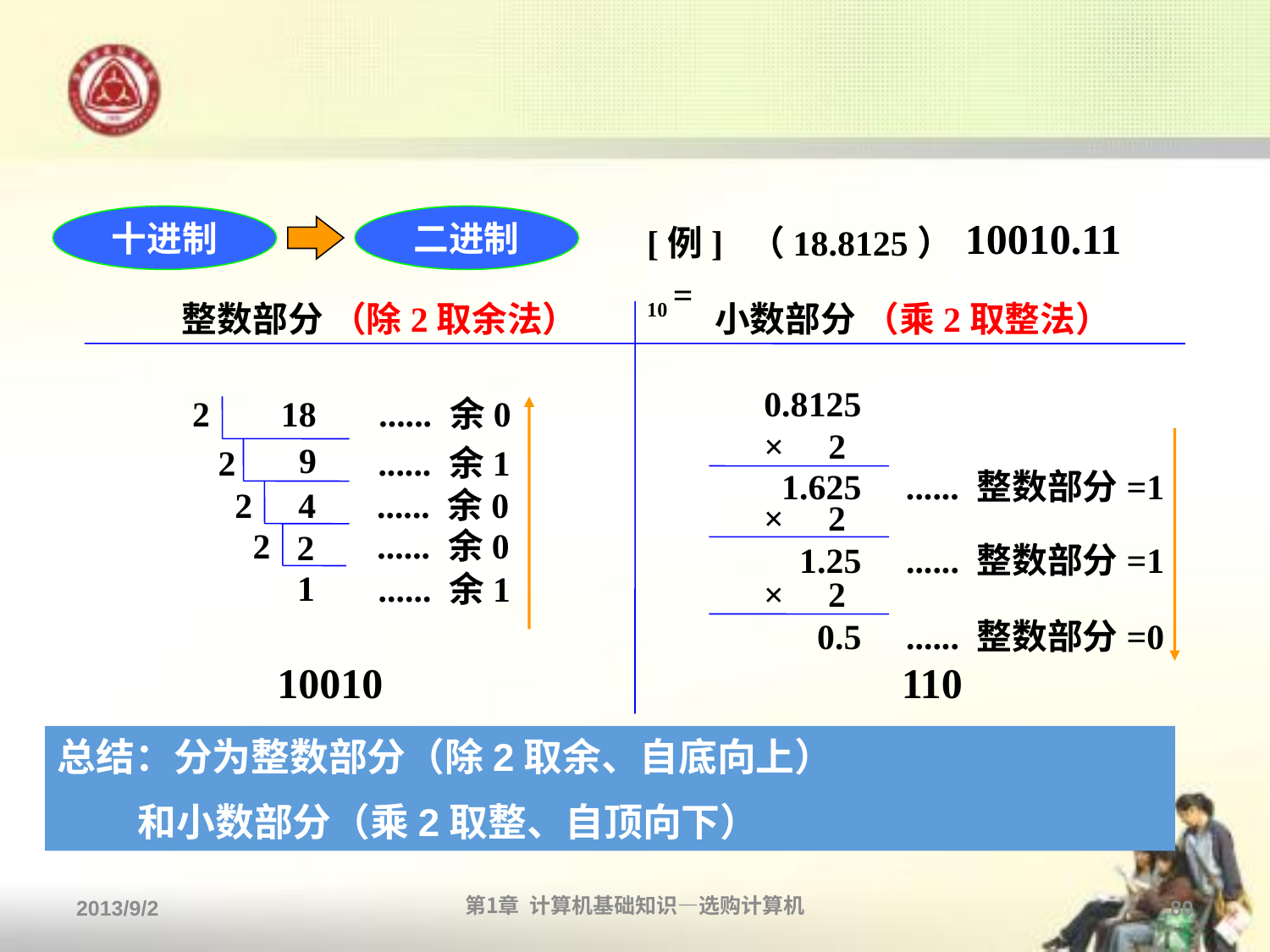

#
十进制
二进制
[例]  （18.8125）10 =

10010.11
整数部分 （除2取余法）                 小数部分 （乘2取整法）

0.8125
×     2
2        18       ...... 余0
            9

10010

110
2                ...... 余1
         4

  1.625     ...... 整数部分=1

2              ...... 余0
       2

×     2
    1.25     ...... 整数部分=1

2            ...... 余0
     1

         ...... 余1
×     2
      0.5     ...... 整数部分=0

总结：分为整数部分（除2取余、自底向上）
        和小数部分（乘2取整、自顶向下）
2013/9/2
第1章  计算机基础知识—选购计算机
80